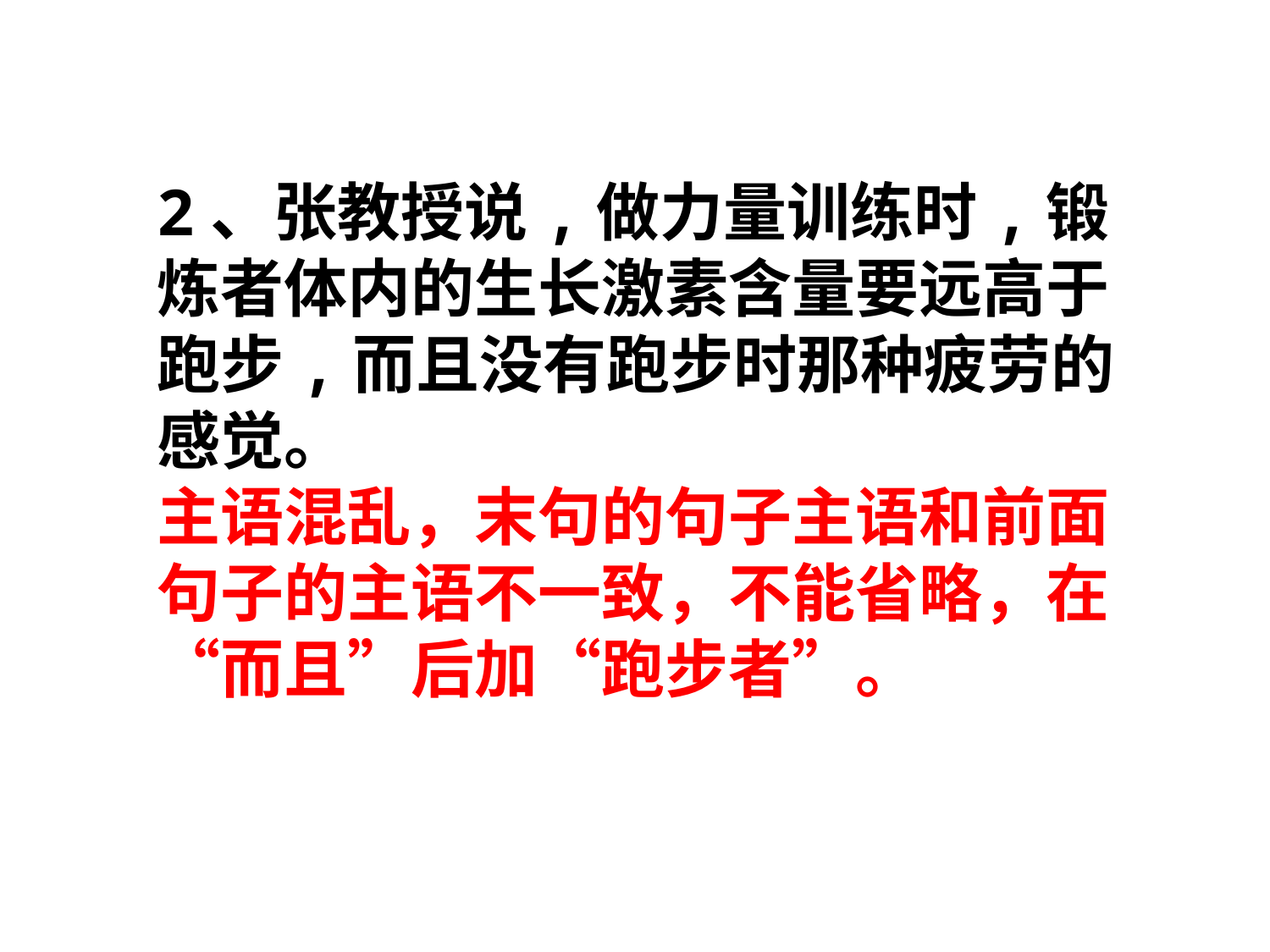

2、张教授说,做力量训练时,锻炼者体内的生长激素含量要远高于跑步,而且没有跑步时那种疲劳的感觉。
主语混乱，末句的句子主语和前面句子的主语不一致，不能省略，在“而且”后加“跑步者”。